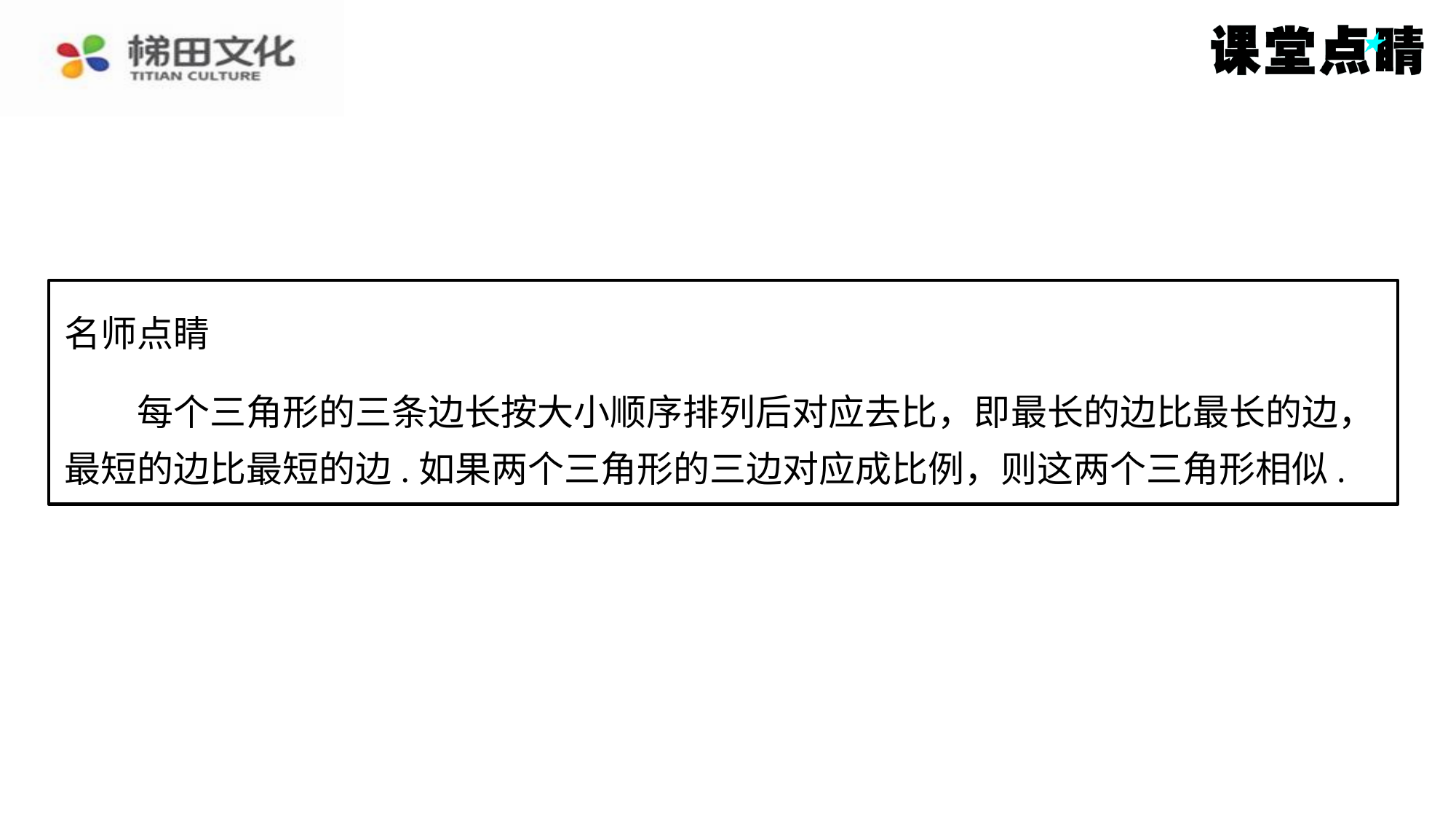

名师点睛
　　每个三角形的三条边长按大小顺序排列后对应去比，即最长的边比最长的边，
最短的边比最短的边.如果两个三角形的三边对应成比例，则这两个三角形相似.